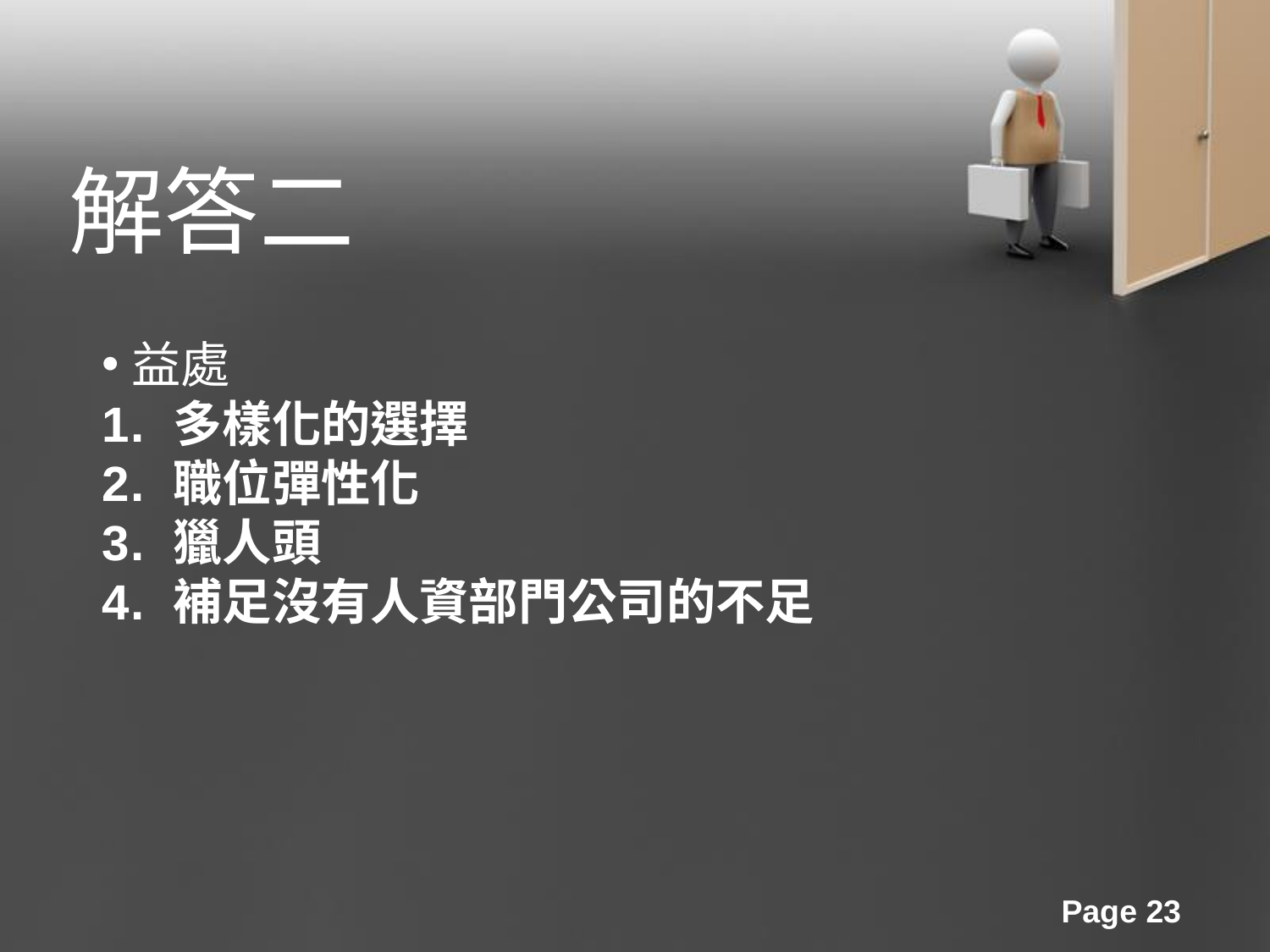

解答二

益處
多樣化的選擇
職位彈性化
獵人頭
補足沒有人資部門公司的不足